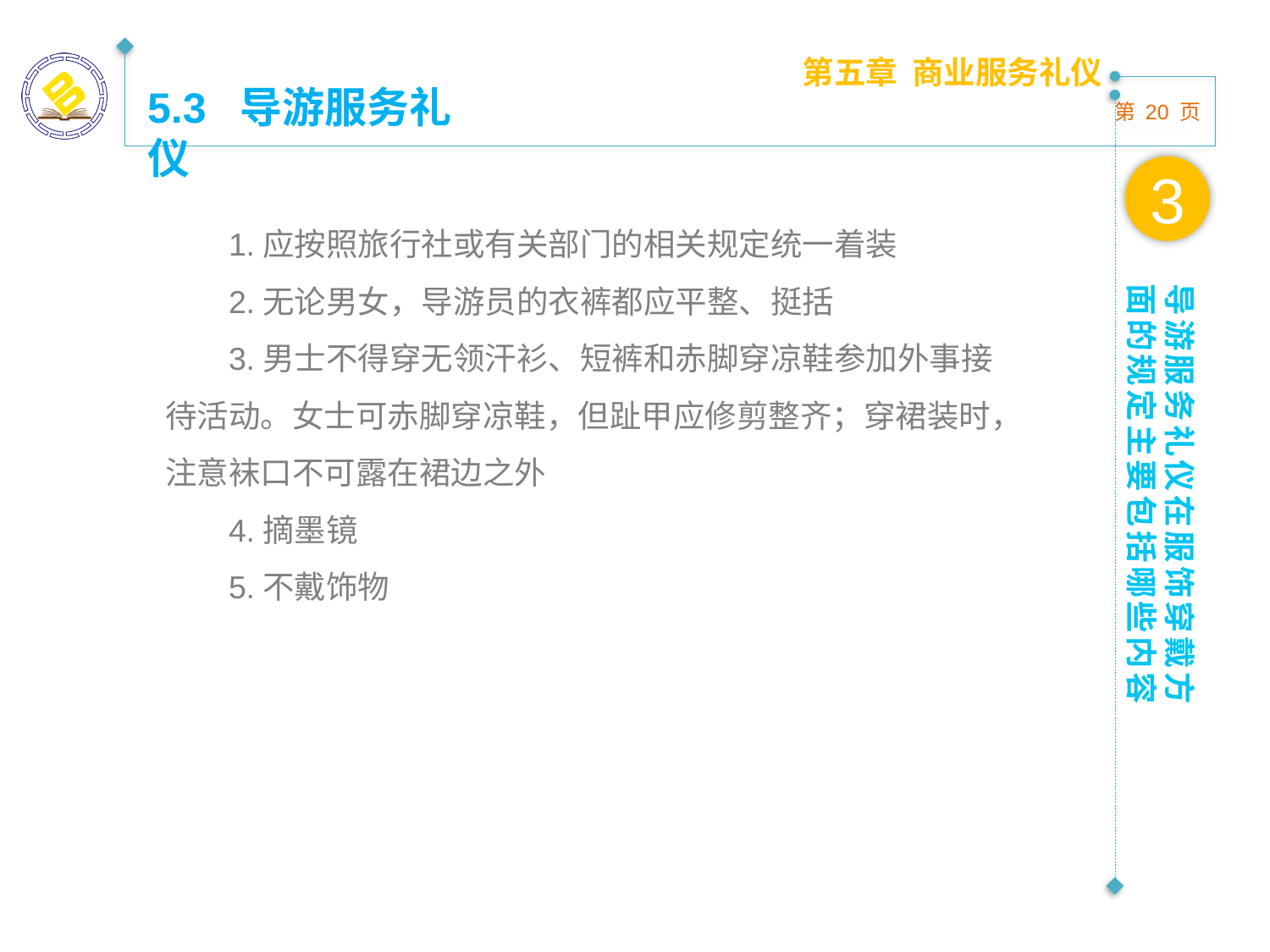

第五章  商业服务礼仪
5.3  导游服务礼仪
3
1.应按照旅行社或有关部门的相关规定统一着装
2.无论男女，导游员的衣裤都应平整、挺括
3.男士不得穿无领汗衫、短裤和赤脚穿凉鞋参加外事接待活动。女士可赤脚穿凉鞋，但趾甲应修剪整齐；穿裙装时，注意袜口不可露在裙边之外
4.摘墨镜
5.不戴饰物

导游服务礼仪在服饰穿戴方面的规定主要包括哪些内容